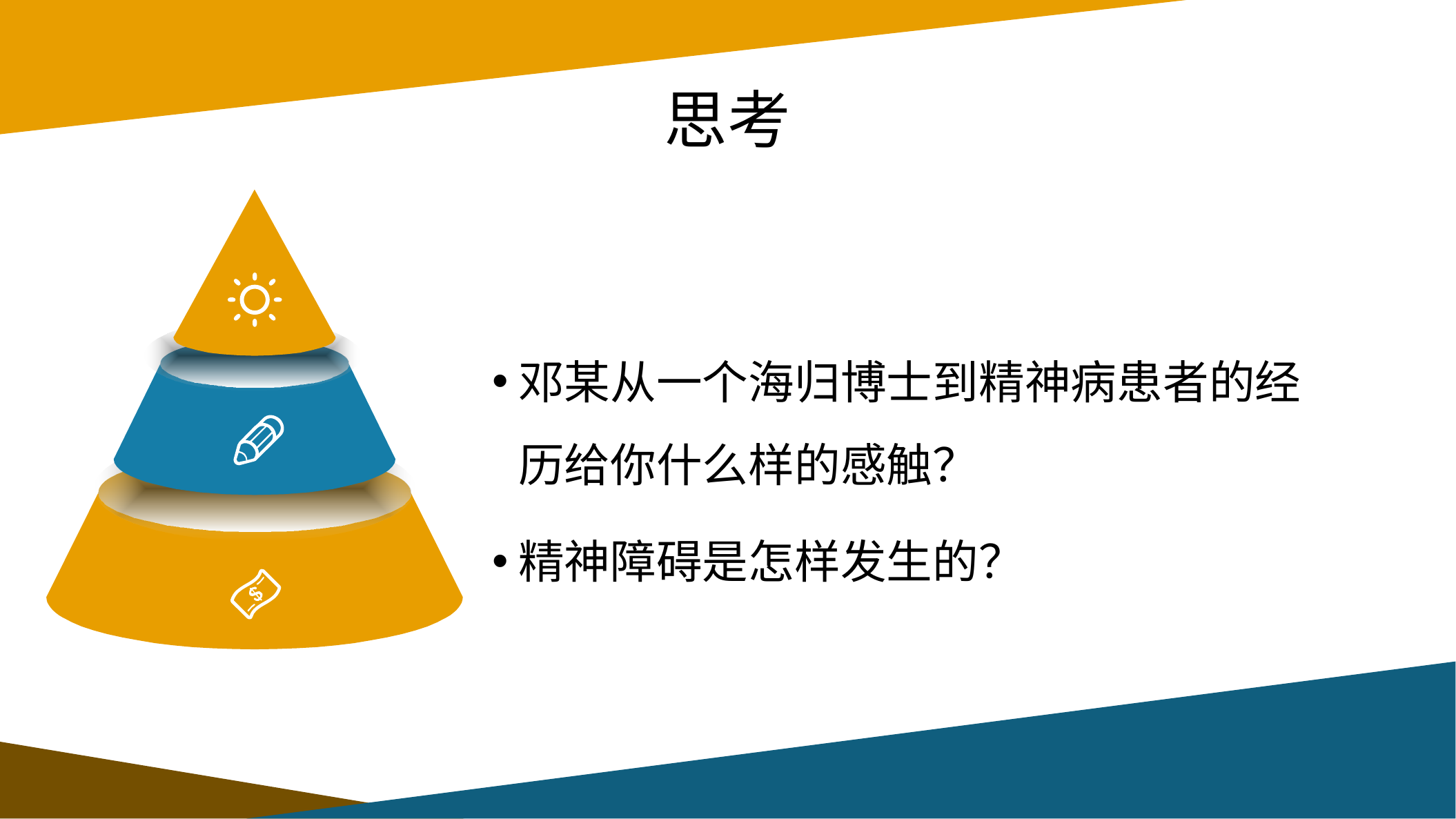

# 思考

邓某从一个海归博士到精神病患者的经历给你什么样的感触？
精神障碍是怎样发生的？